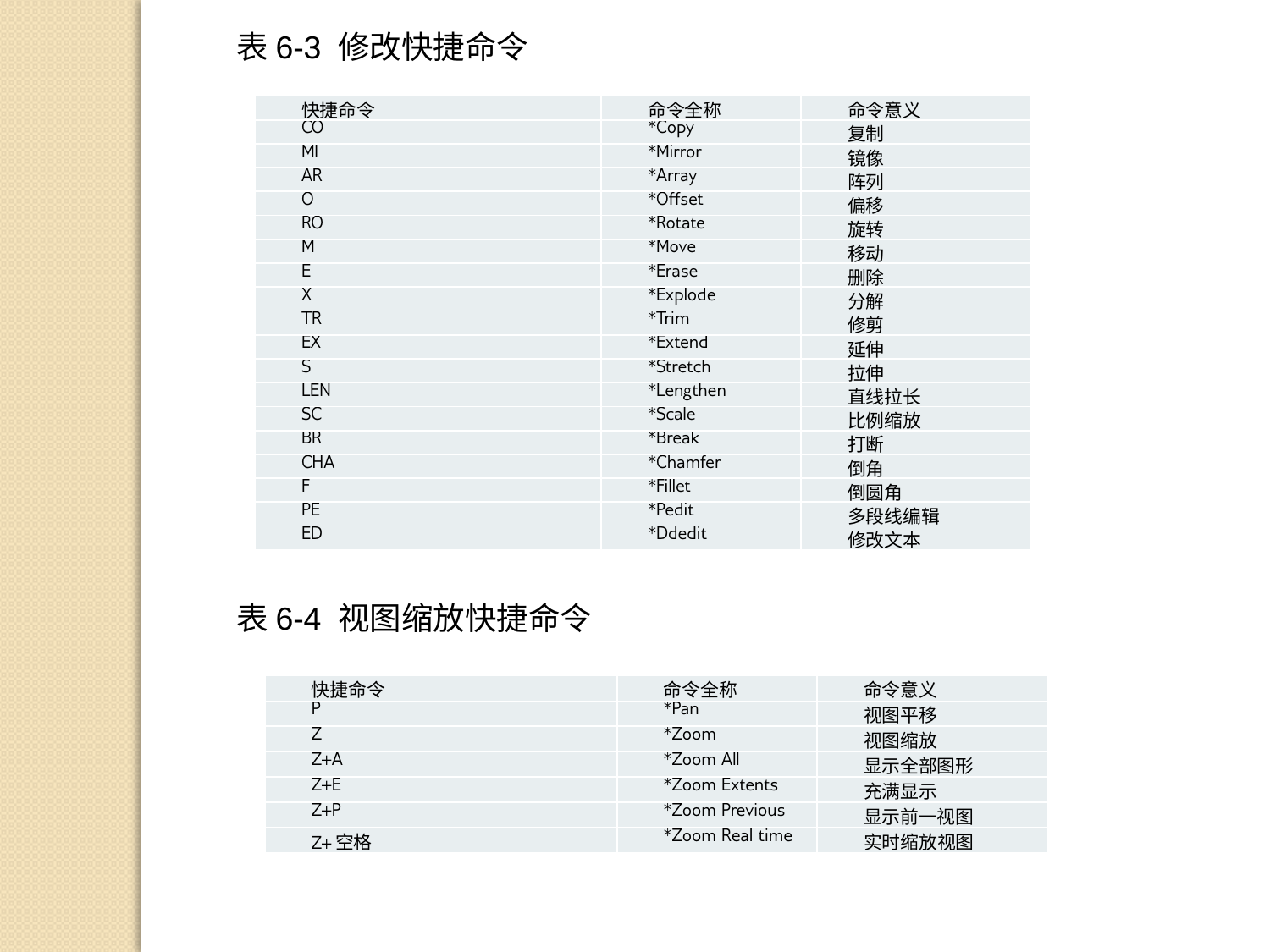

表6-3 修改快捷命令

表6-4 视图缩放快捷命令

| 快捷命令 | 命令全称 | 命令意义 |
| --- | --- | --- |
| CO | \*Copy | 复制 |
| MI | \*Mirror | 镜像 |
| AR | \*Array | 阵列 |
| O | \*Offset | 偏移 |
| RO | \*Rotate | 旋转 |
| M | \*Move | 移动 |
| E | \*Erase | 删除 |
| X | \*Explode | 分解 |
| TR | \*Trim | 修剪 |
| EX | \*Extend | 延伸 |
| S | \*Stretch | 拉伸 |
| LEN | \*Lengthen | 直线拉长 |
| SC | \*Scale | 比例缩放 |
| BR | \*Break | 打断 |
| CHA | \*Chamfer | 倒角 |
| F | \*Fillet | 倒圆角 |
| PE | \*Pedit | 多段线编辑 |
| ED | \*Ddedit | 修改文本 |
| 快捷命令 | 命令全称 | 命令意义 |
| --- | --- | --- |
| P | \*Pan | 视图平移 |
| Z | \*Zoom | 视图缩放 |
| Z+A | \*Zoom All | 显示全部图形 |
| Z+E | \*Zoom Extents | 充满显示 |
| Z+P | \*Zoom Previous | 显示前一视图 |
| Z+空格 | \*Zoom Real time | 实时缩放视图 |